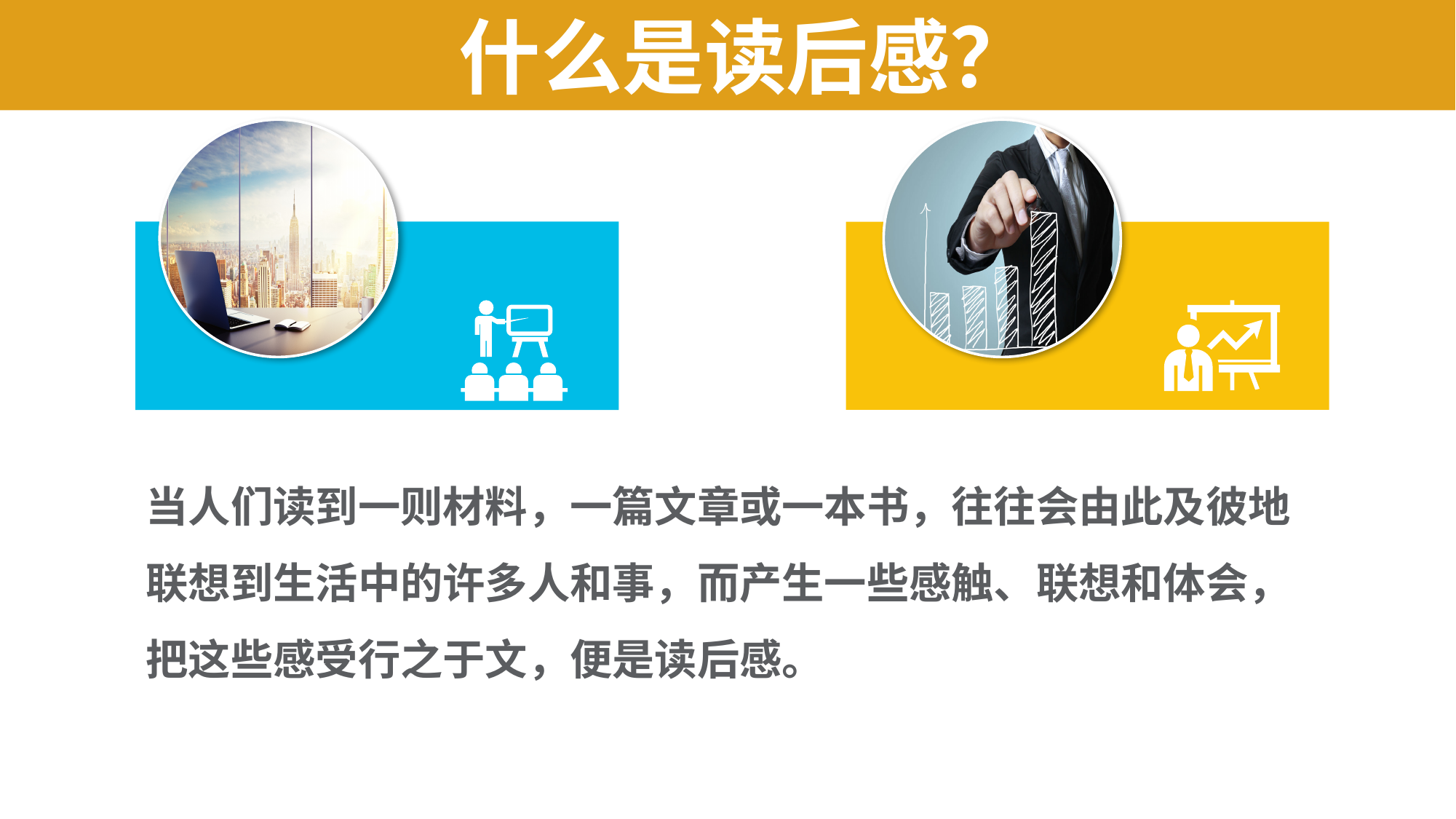

什么是读后感？

当人们读到一则材料，一篇文章或一本书，往往会由此及彼地联想到生活中的许多人和事，而产生一些感触、联想和体会，把这些感受行之于文，便是读后感。